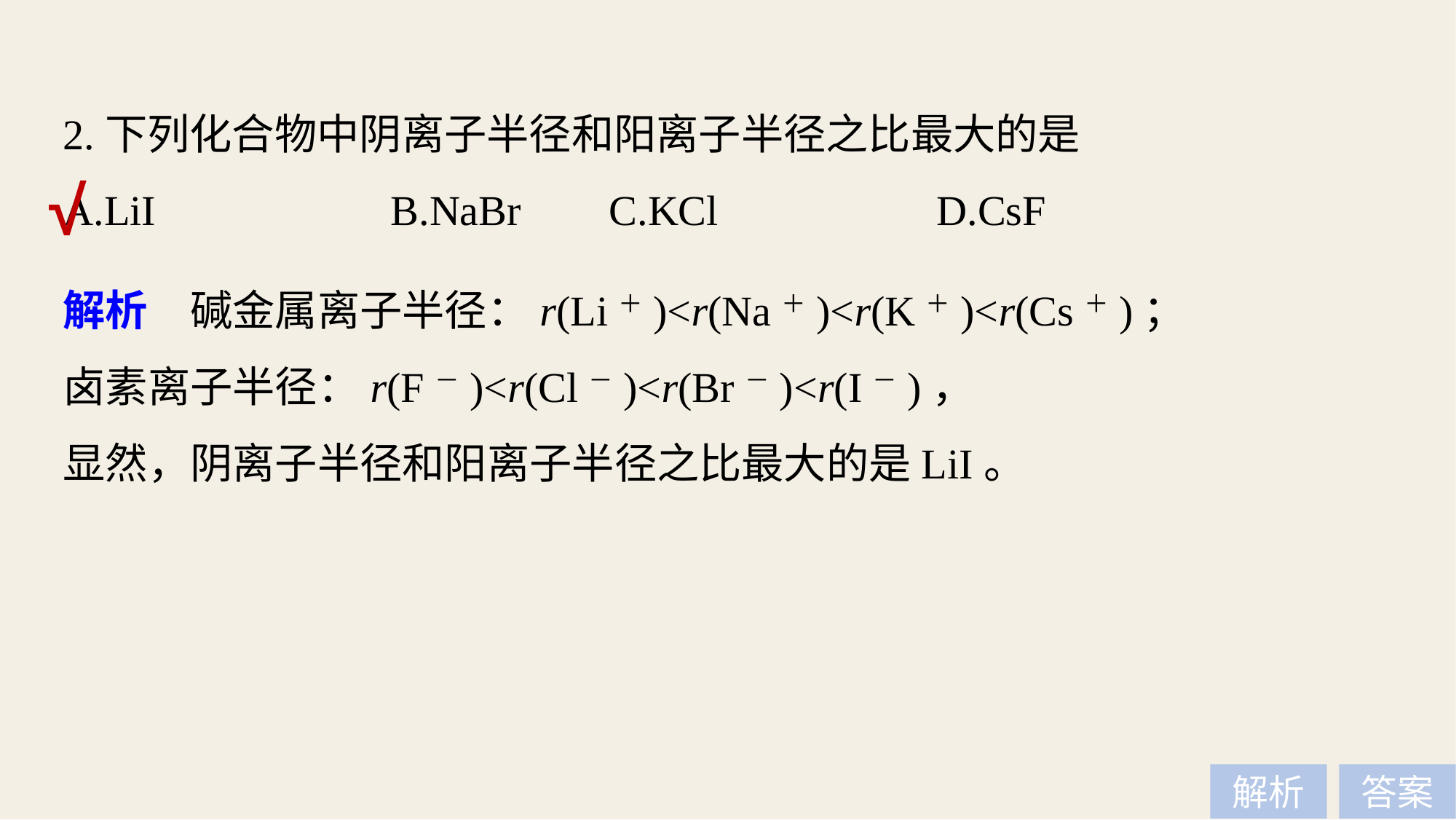

2.下列化合物中阴离子半径和阳离子半径之比最大的是
A.LiI  		B.NaBr  	C.KCl  		D.CsF
√
解析　碱金属离子半径：r(Li＋)<r(Na＋)<r(K＋)<r(Cs＋)；
卤素离子半径：r(F－)<r(Cl－)<r(Br－)<r(I－)，
显然，阴离子半径和阳离子半径之比最大的是LiI。
解析
答案